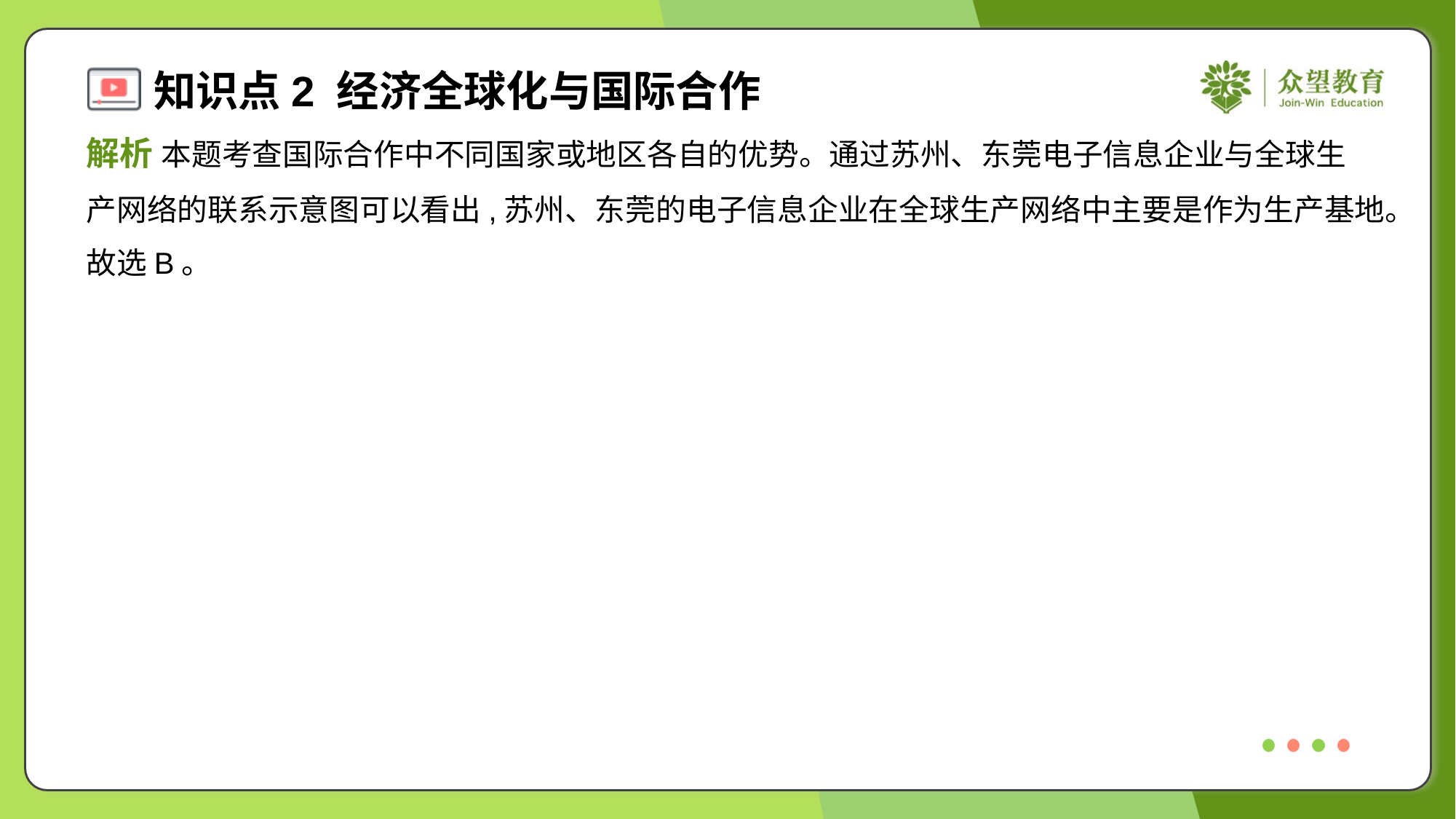

解析 本题考查国际合作中不同国家或地区各自的优势。通过苏州、东莞电子信息企业与全球生
产网络的联系示意图可以看出,苏州、东莞的电子信息企业在全球生产网络中主要是作为生产基地。
故选B。